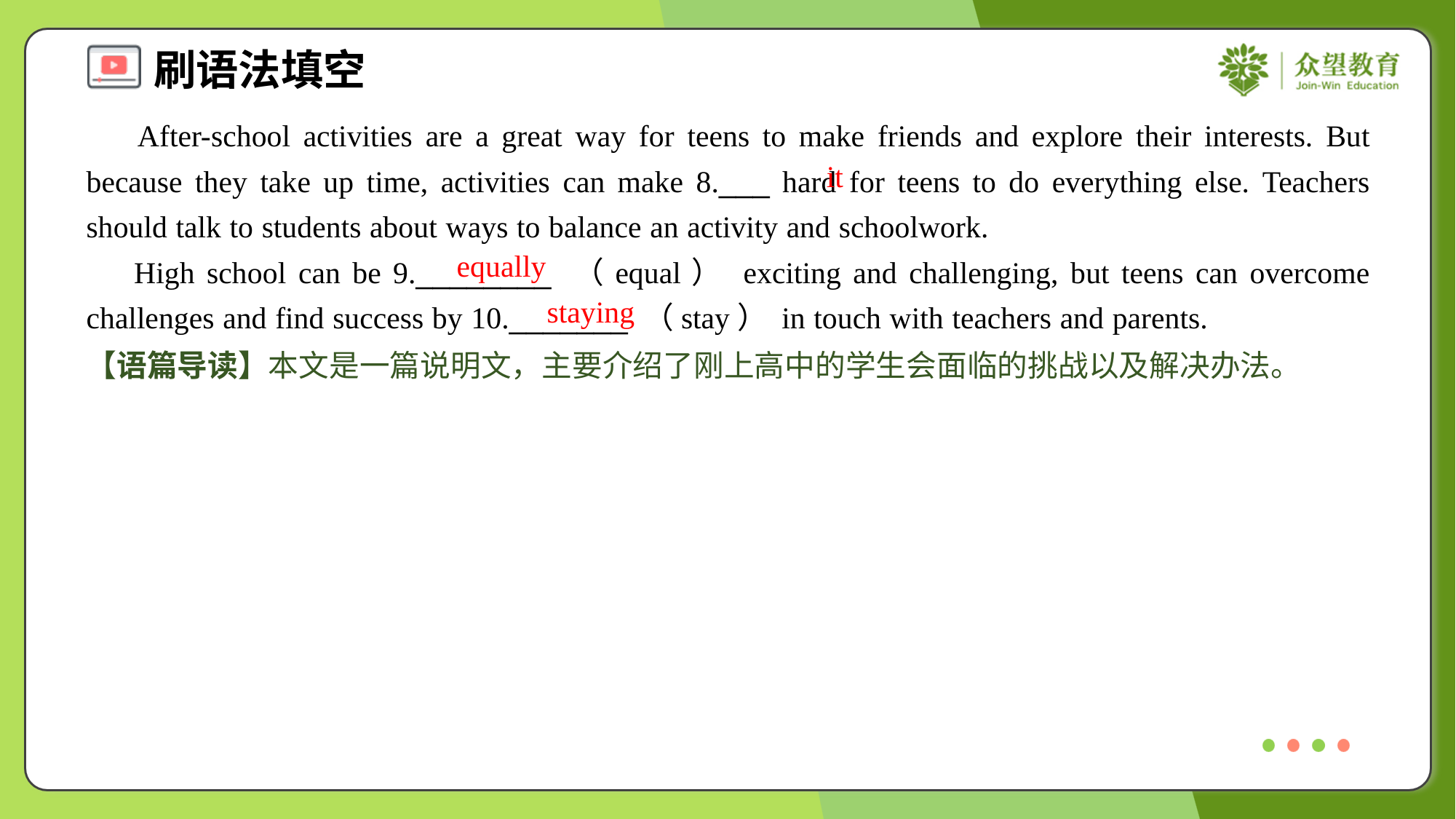

After-school activities are a great way for teens to make friends and explore their interests. But because they take up time, activities can make 8.___ hard for teens to do everything else. Teachers should talk to students about ways to balance an activity and schoolwork.
    High school can be 9.________ （equal） exciting and challenging, but teens can overcome challenges and find success by 10._______ （stay） in touch with teachers and parents.
it
equally
staying
【语篇导读】本文是一篇说明文，主要介绍了刚上高中的学生会面临的挑战以及解决办法。